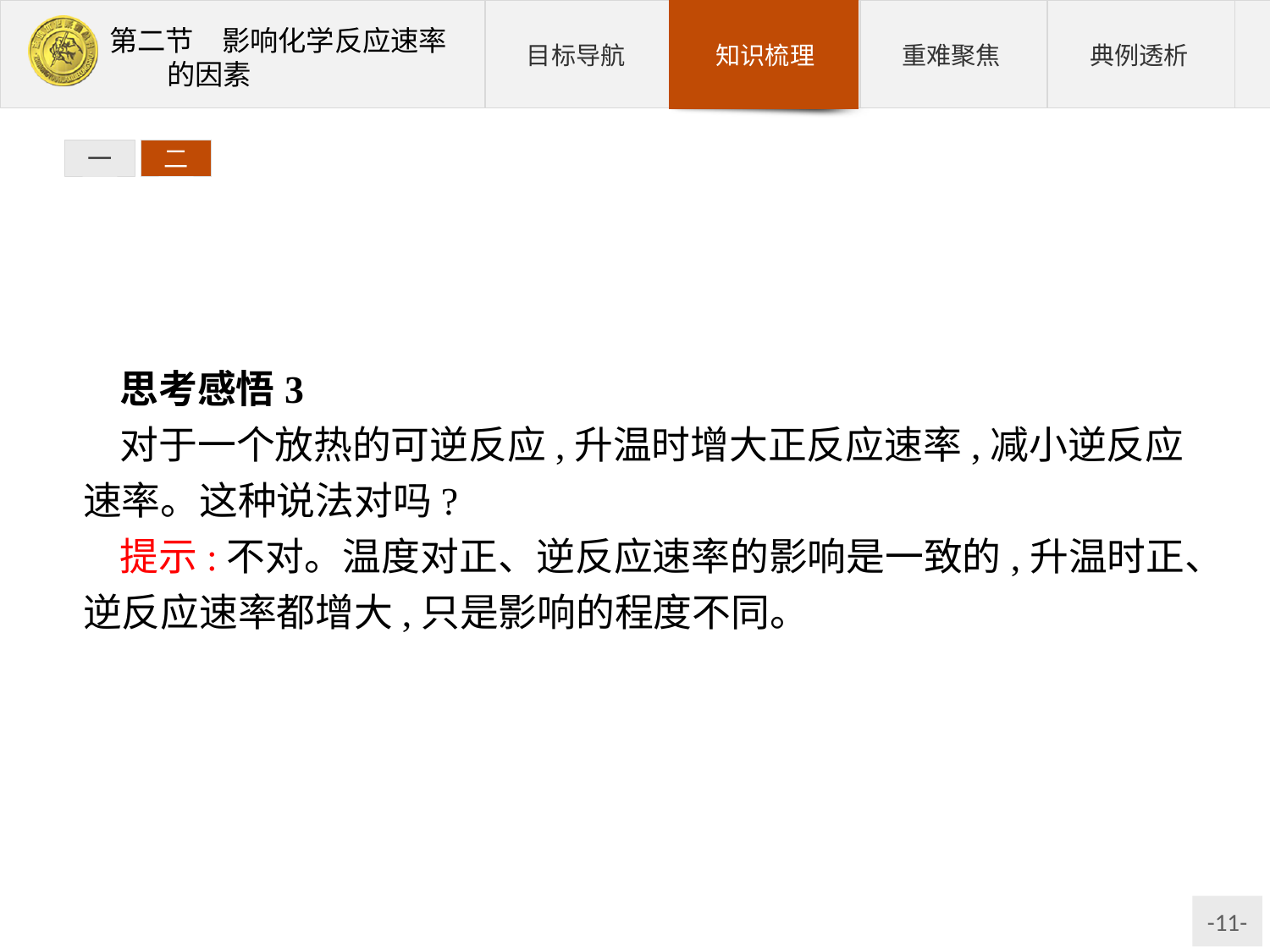

一
二
思考感悟3
对于一个放热的可逆反应,升温时增大正反应速率,减小逆反应速率。这种说法对吗?
提示:不对。温度对正、逆反应速率的影响是一致的,升温时正、逆反应速率都增大,只是影响的程度不同。